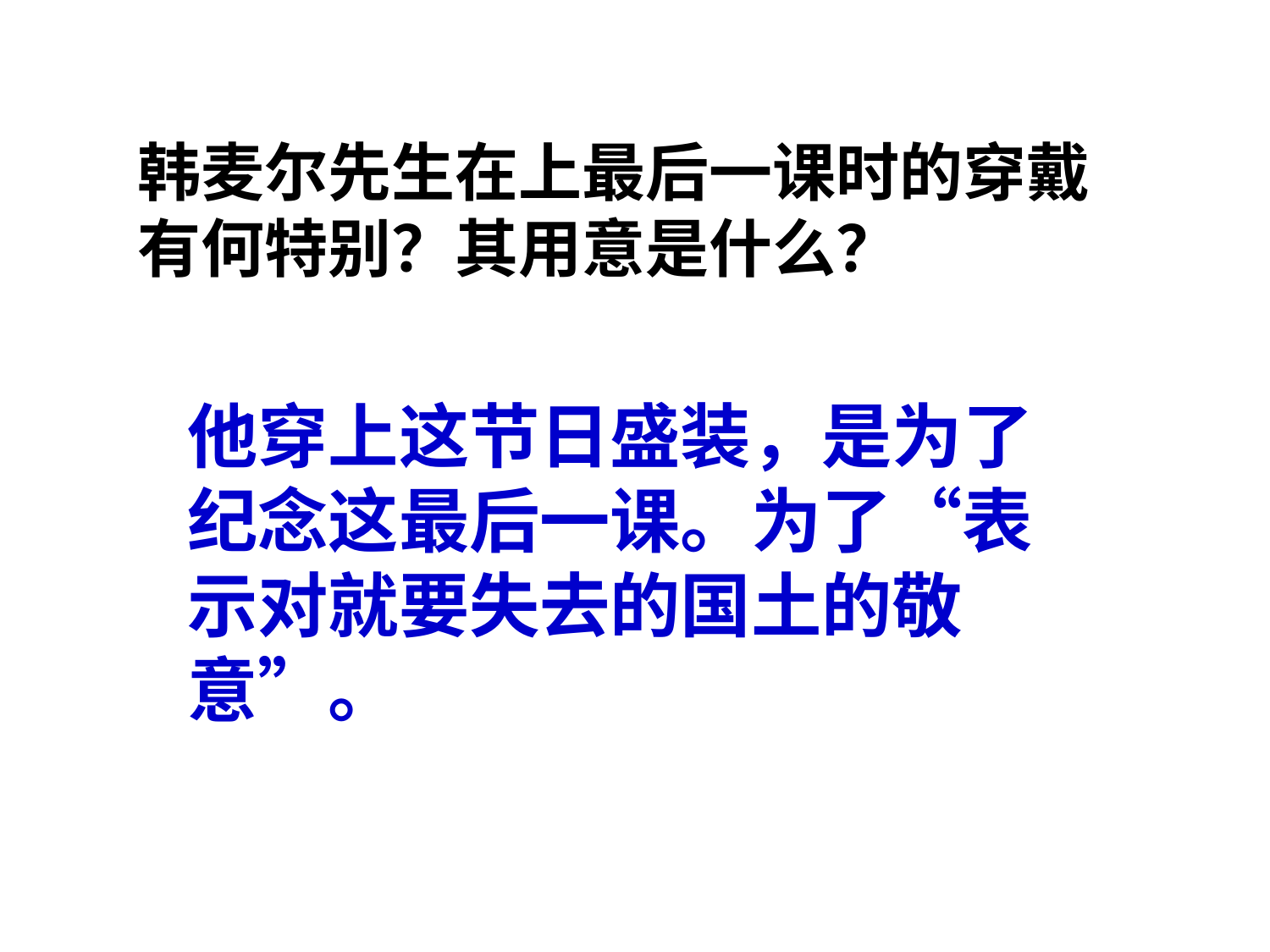

韩麦尔先生在上最后一课时的穿戴有何特别？其用意是什么？
他穿上这节日盛装，是为了纪念这最后一课。为了“表示对就要失去的国土的敬意”。